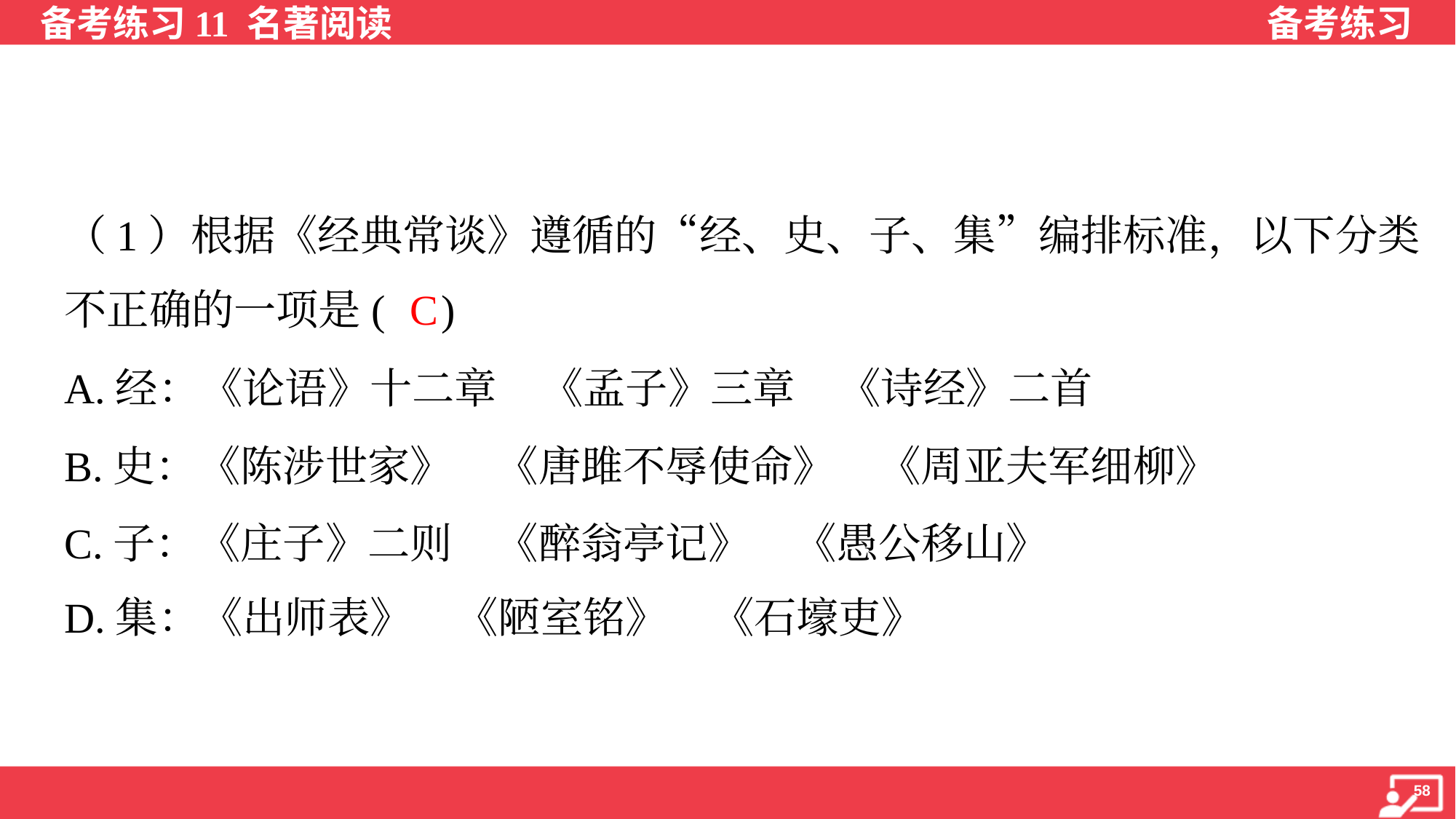

（1）根据《经典常谈》遵循的“经、史、子、集”编排标准，以下分类
不正确的一项是(     )
C
A.经：《论语》十二章    《孟子》三章    《诗经》二首
B.史：《陈涉世家》    《唐雎不辱使命》    《周亚夫军细柳》
C.子：《庄子》二则    《醉翁亭记》    《愚公移山》
D.集：《出师表》    《陋室铭》    《石壕吏》